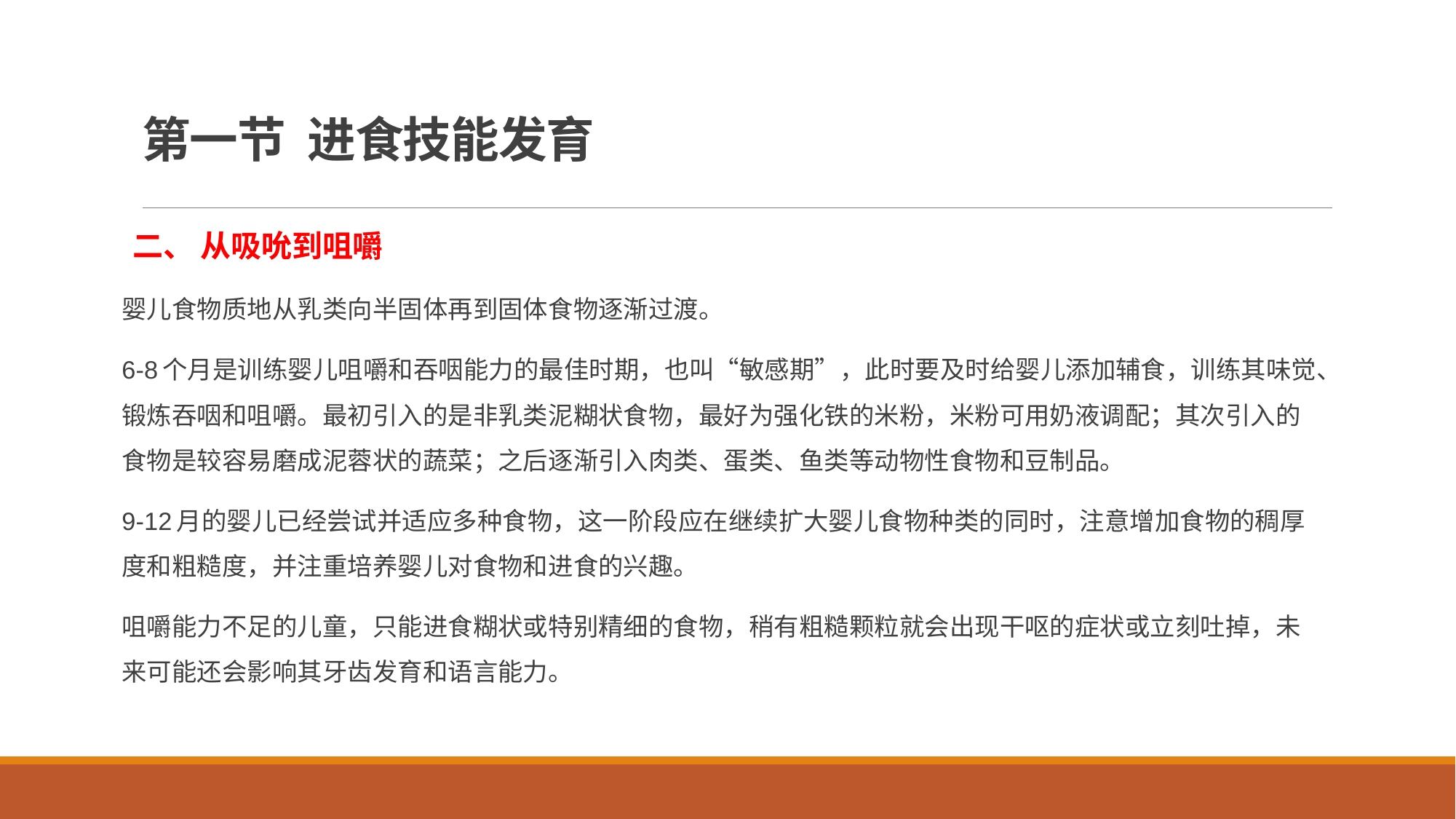

# 第一节  进食技能发育
二、 从吸吮到咀嚼
婴儿食物质地从乳类向半固体再到固体食物逐渐过渡。
6-8个月是训练婴儿咀嚼和吞咽能力的最佳时期，也叫“敏感期”，此时要及时给婴儿添加辅食，训练其味觉、锻炼吞咽和咀嚼。最初引入的是非乳类泥糊状食物，最好为强化铁的米粉，米粉可用奶液调配；其次引入的食物是较容易磨成泥蓉状的蔬菜；之后逐渐引入肉类、蛋类、鱼类等动物性食物和豆制品。
9-12月的婴儿已经尝试并适应多种食物，这一阶段应在继续扩大婴儿食物种类的同时，注意增加食物的稠厚度和粗糙度，并注重培养婴儿对食物和进食的兴趣。
咀嚼能力不足的儿童，只能进食糊状或特别精细的食物，稍有粗糙颗粒就会出现干呕的症状或立刻吐掉，未来可能还会影响其牙齿发育和语言能力。